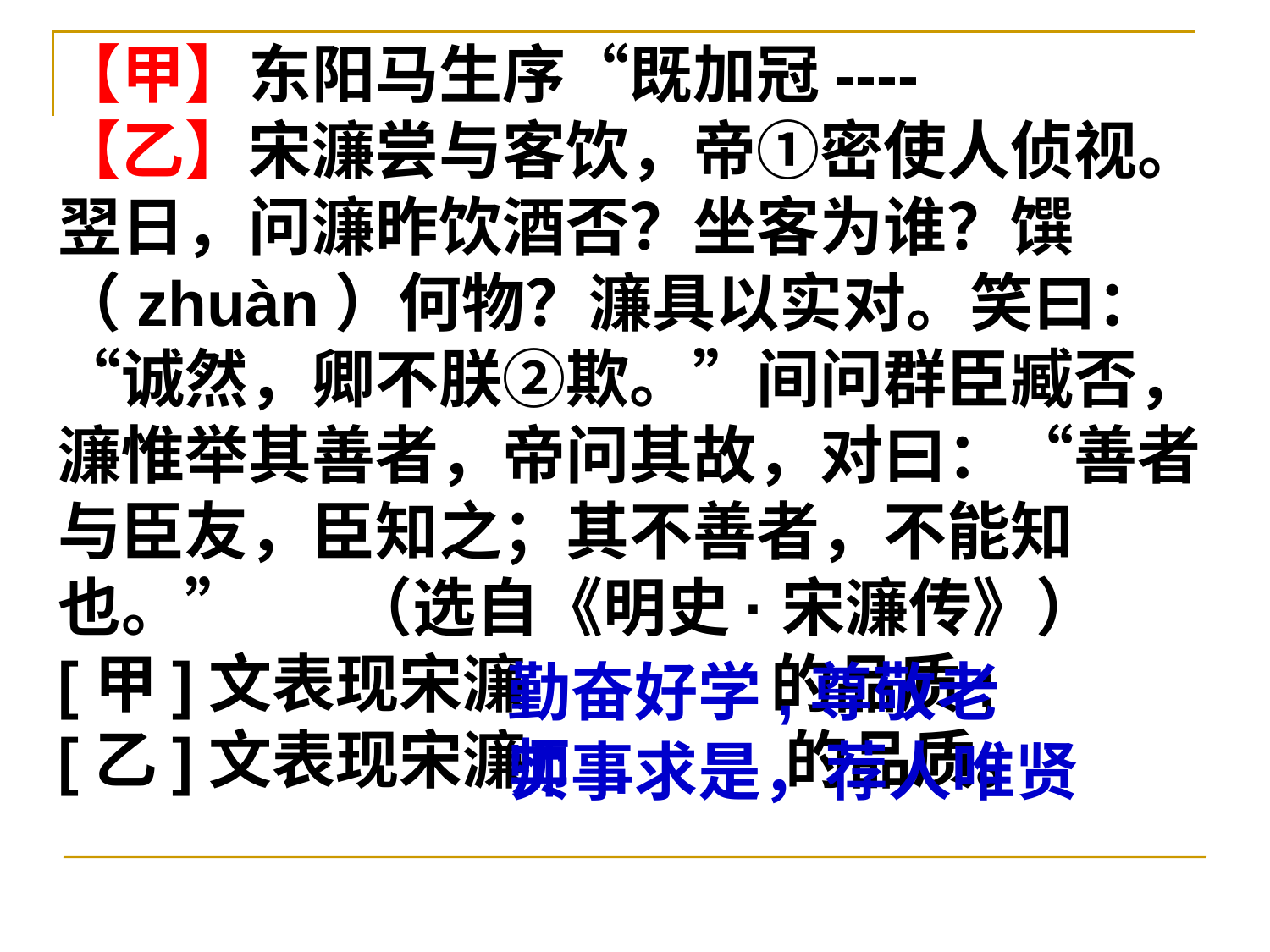

# 【甲】东阳马生序“既加冠---- 【乙】宋濂尝与客饮，帝①密使人侦视。翌日，问濂昨饮酒否？坐客为谁？馔（zhuàn）何物？濂具以实对。笑曰：“诚然，卿不朕②欺。”间问群臣臧否，濂惟举其善者，帝问其故，对曰：“善者与臣友，臣知之；其不善者，不能知也。”       （选自《明史·宋濂传》） [甲]文表现宋濂                 的品质; [乙]文表现宋濂                  的品质。
勤奋好学,尊敬老师
实事求是，荐人唯贤